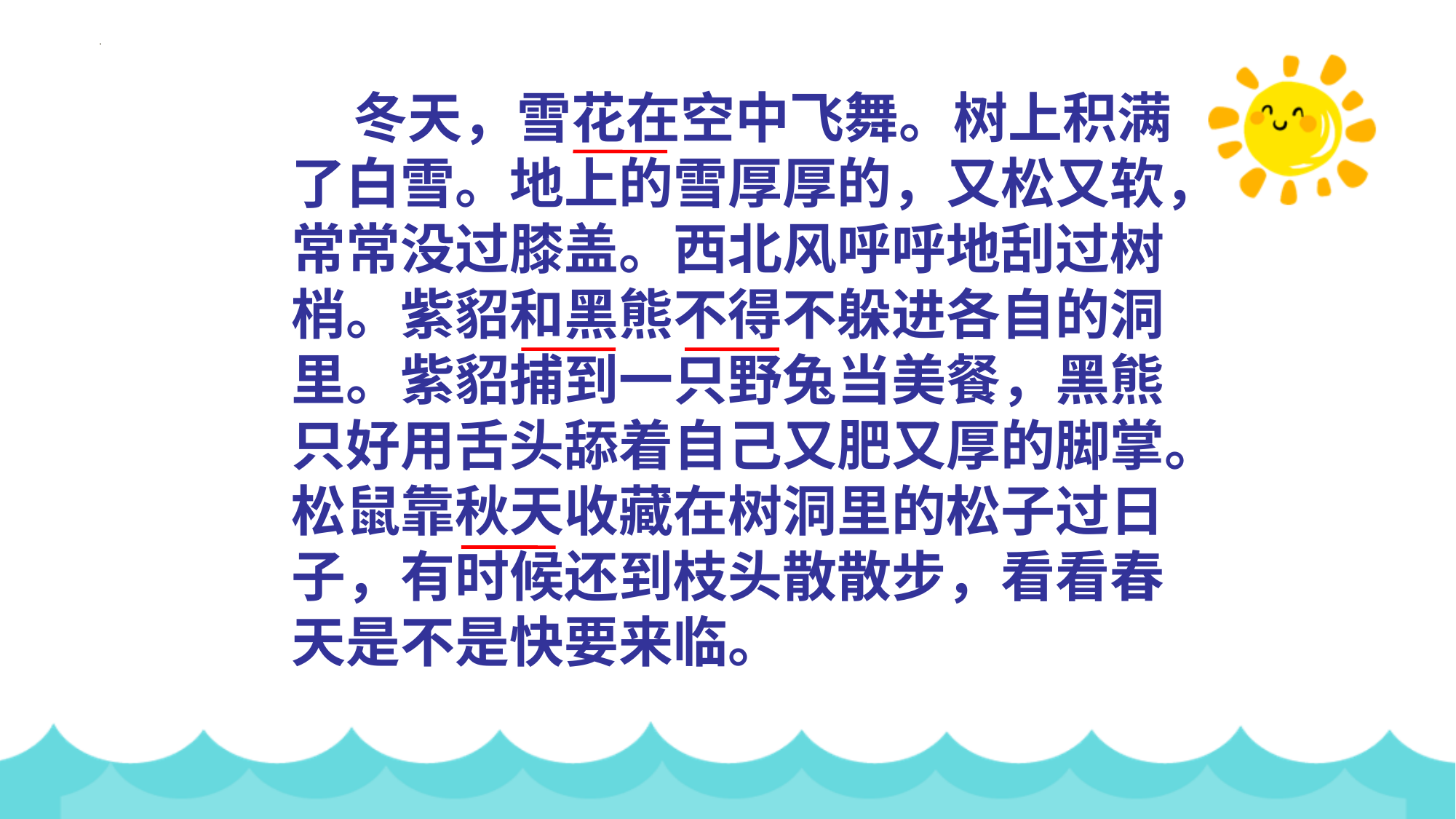

冬天，雪花在空中飞舞。树上积满了白雪。地上的雪厚厚的，又松又软，常常没过膝盖。西北风呼呼地刮过树梢。紫貂和黑熊不得不躲进各自的洞里。紫貂捕到一只野兔当美餐，黑熊只好用舌头舔着自己又肥又厚的脚掌。松鼠靠秋天收藏在树洞里的松子过日子，有时候还到枝头散散步，看看春天是不是快要来临。